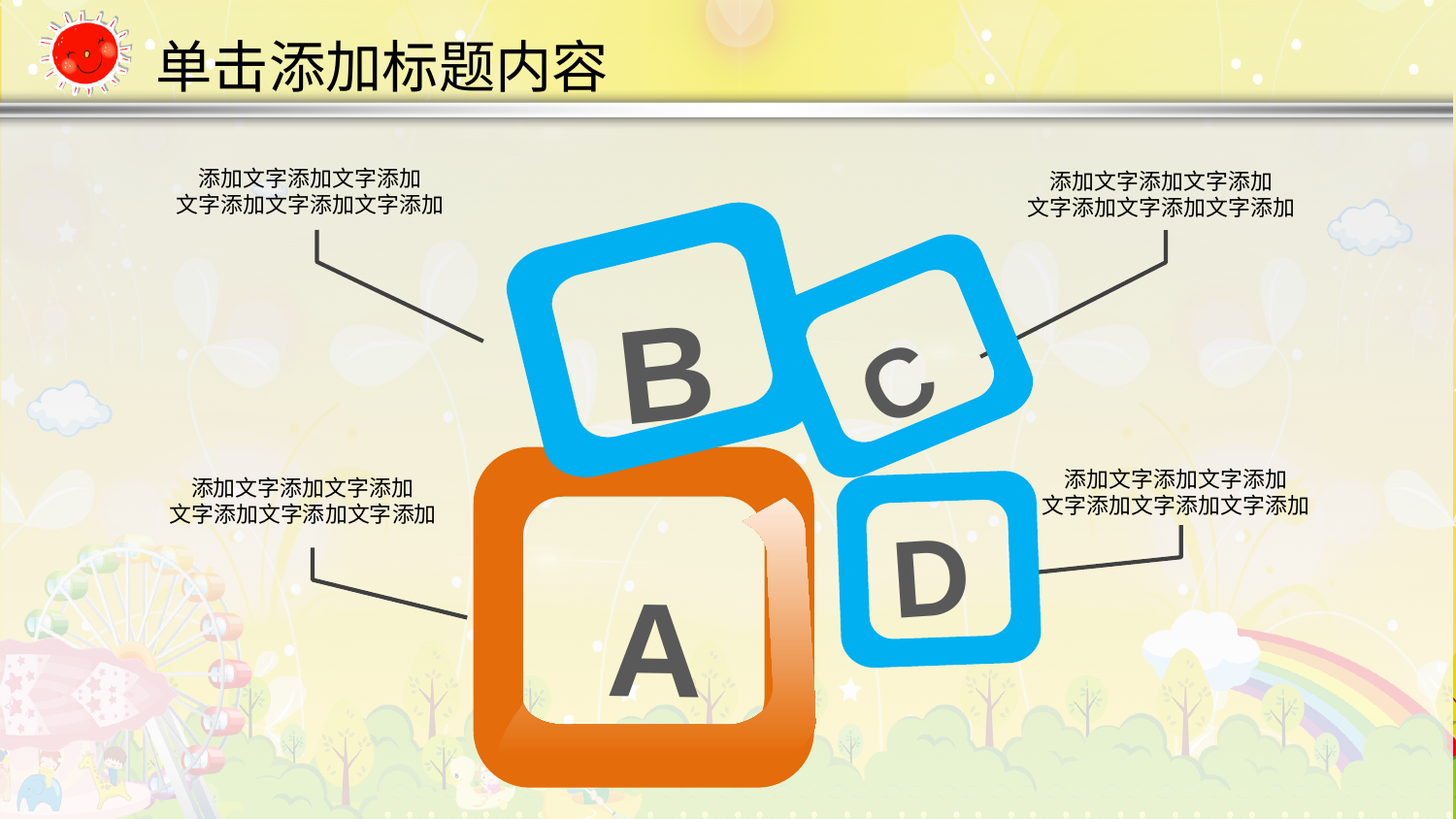

单击添加标题内容
添加文字添加文字添加
文字添加文字添加文字添加
添加文字添加文字添加
文字添加文字添加文字添加

B

C

A
添加文字添加文字添加
文字添加文字添加文字添加
添加文字添加文字添加
文字添加文字添加文字添加

D